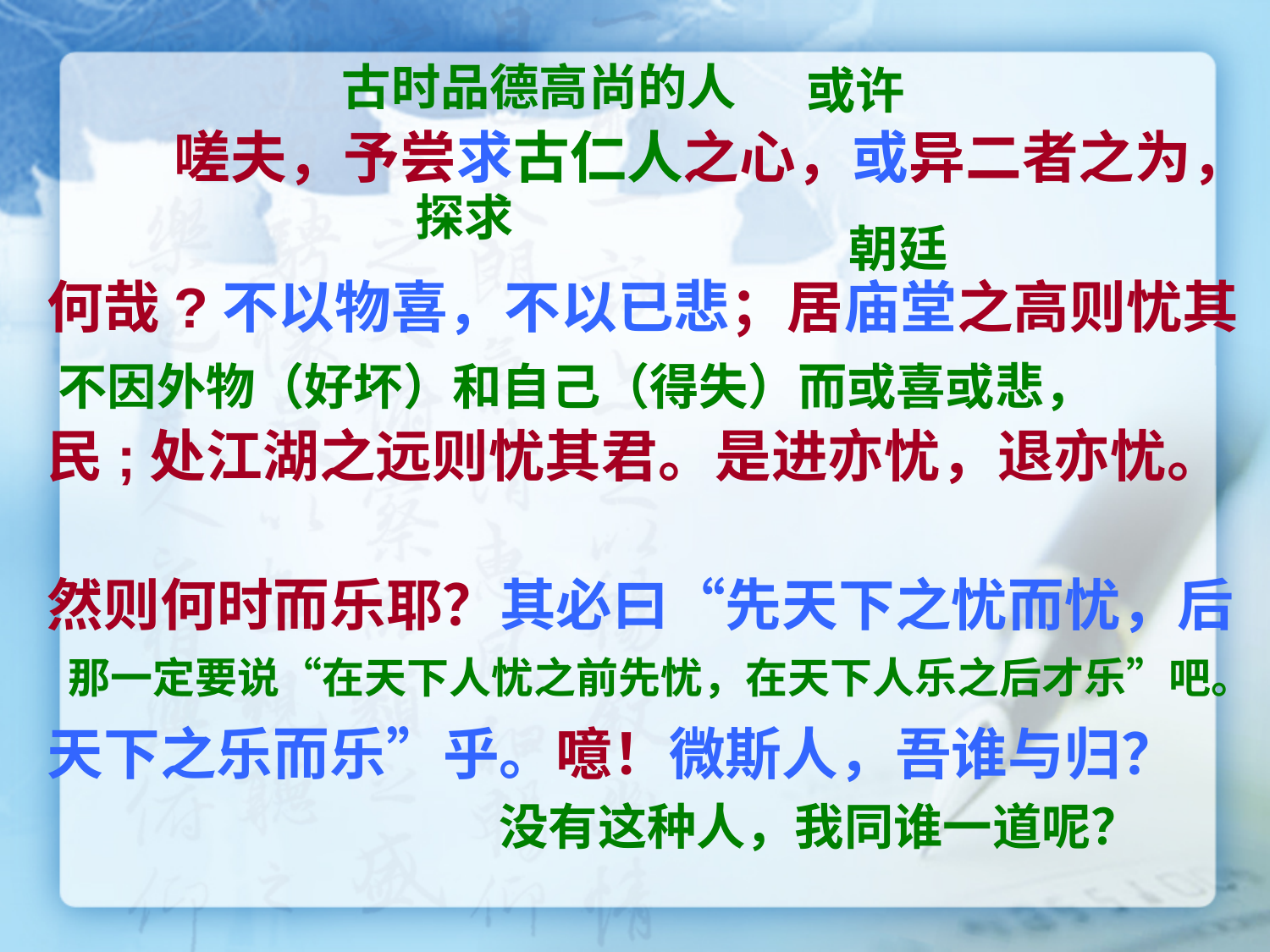

#

古时品德高尚的人
或许
　　嗟夫，予尝求古仁人之心，或异二者之为，

何哉?不以物喜，不以已悲；居庙堂之高则忧其

民;处江湖之远则忧其君。是进亦忧，退亦忧。

然则何时而乐耶？其必曰“先天下之忧而忧，后

天下之乐而乐”乎。噫！微斯人，吾谁与归？
探求
朝廷
不因外物（好坏）和自己（得失）而或喜或悲，
那一定要说“在天下人忧之前先忧，在天下人乐之后才乐”吧。
没有这种人，我同谁一道呢？